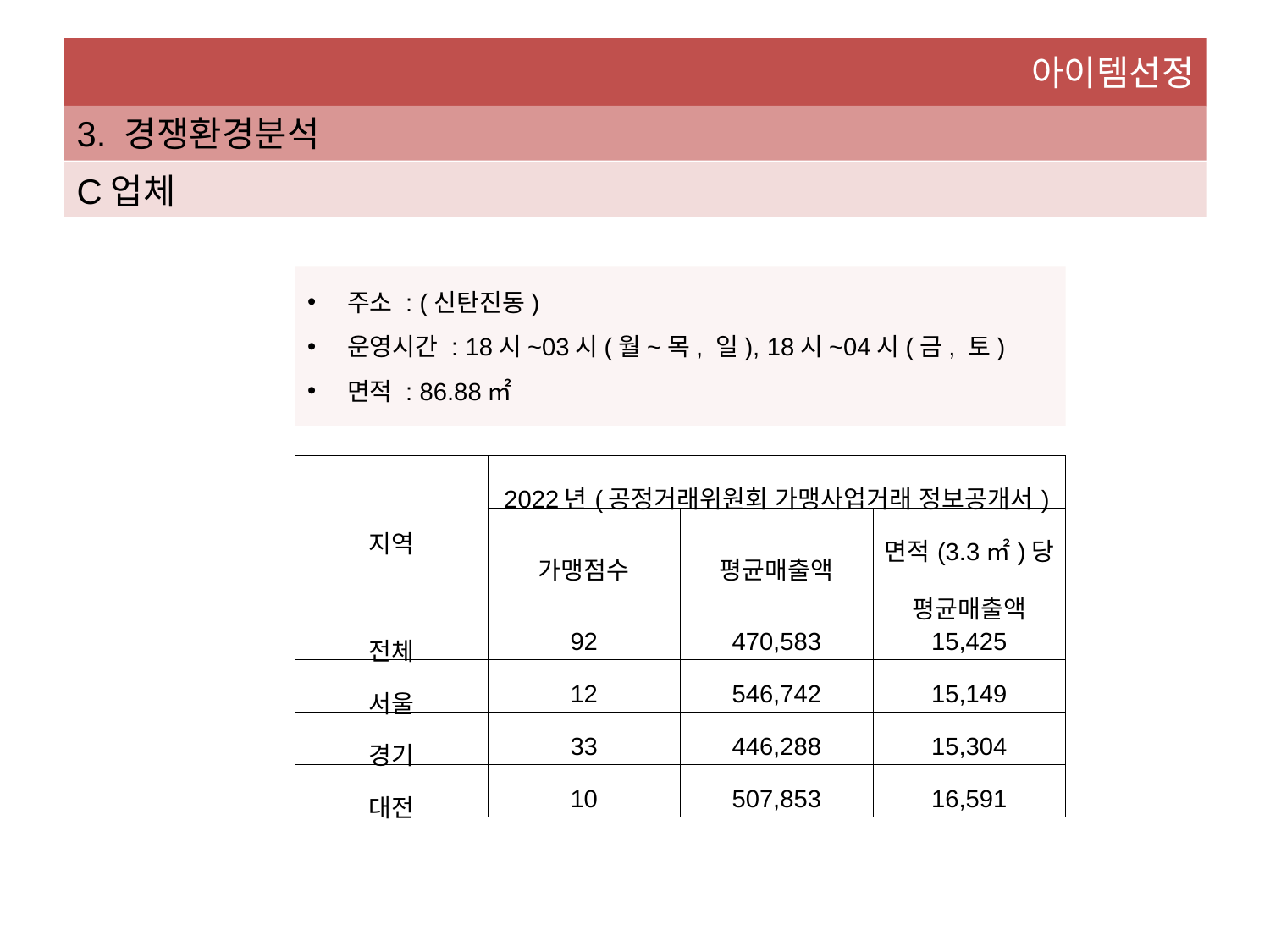

아이템선정
3. 경쟁환경분석
C업체
주소 : (신탄진동)
운영시간 : 18시~03시(월~목, 일), 18시~04시(금, 토)
면적 : 86.88㎡
| 지역 | 2022년(공정거래위원회 가맹사업거래 정보공개서) |  |  |
| --- | --- | --- | --- |
|  | 가맹점수 | 평균매출액 | 면적(3.3㎡)당 평균매출액 |
| 전체 | 92 | 470,583 | 15,425 |
| 서울 | 12 | 546,742 | 15,149 |
| 경기 | 33 | 446,288 | 15,304 |
| 대전 | 10 | 507,853 | 16,591 |